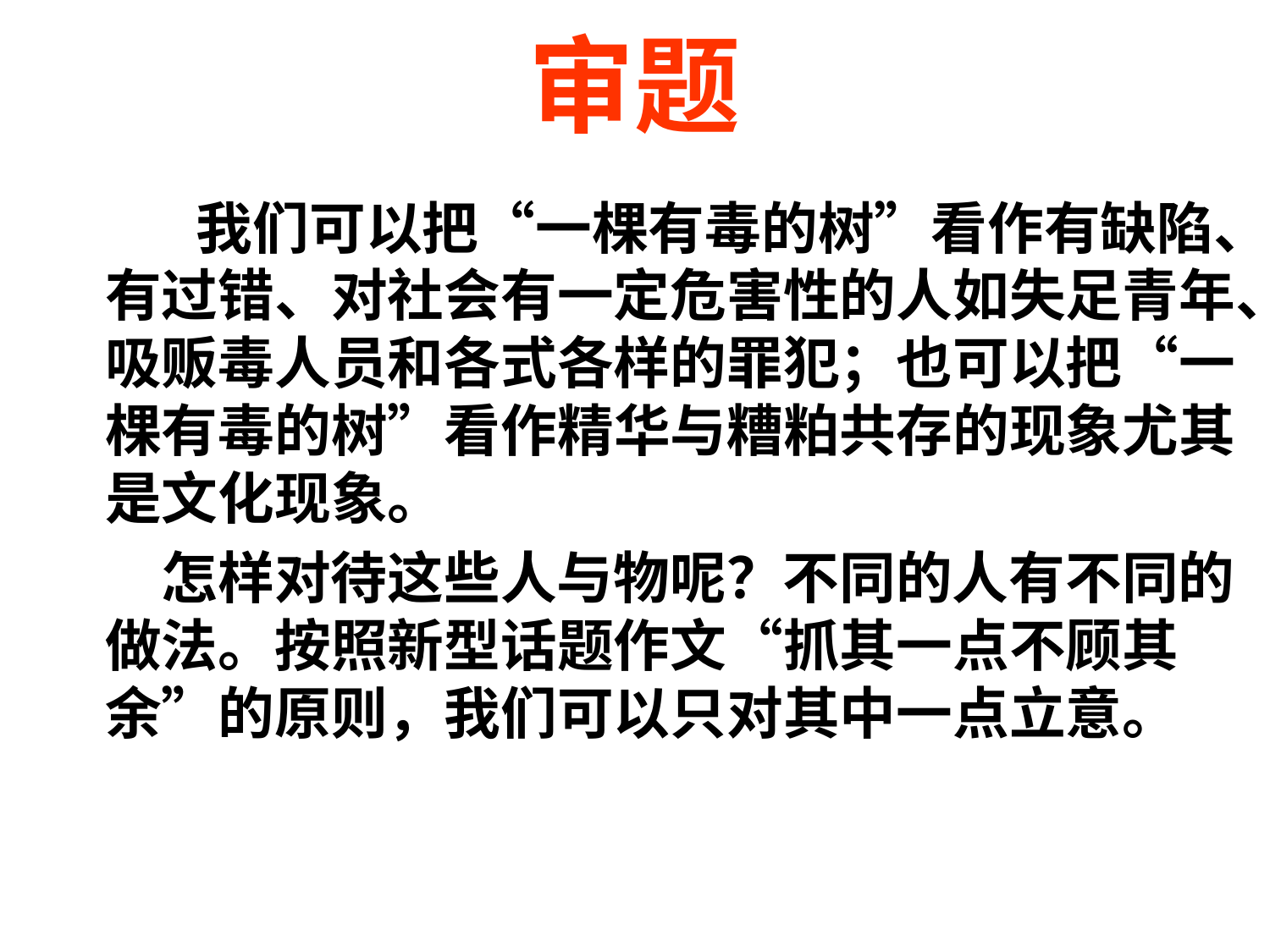

# 审题
　　  我们可以把“一棵有毒的树”看作有缺陷、有过错、对社会有一定危害性的人如失足青年、吸贩毒人员和各式各样的罪犯；也可以把“一棵有毒的树”看作精华与糟粕共存的现象尤其是文化现象。
       怎样对待这些人与物呢？不同的人有不同的做法。按照新型话题作文“抓其一点不顾其余”的原则，我们可以只对其中一点立意。